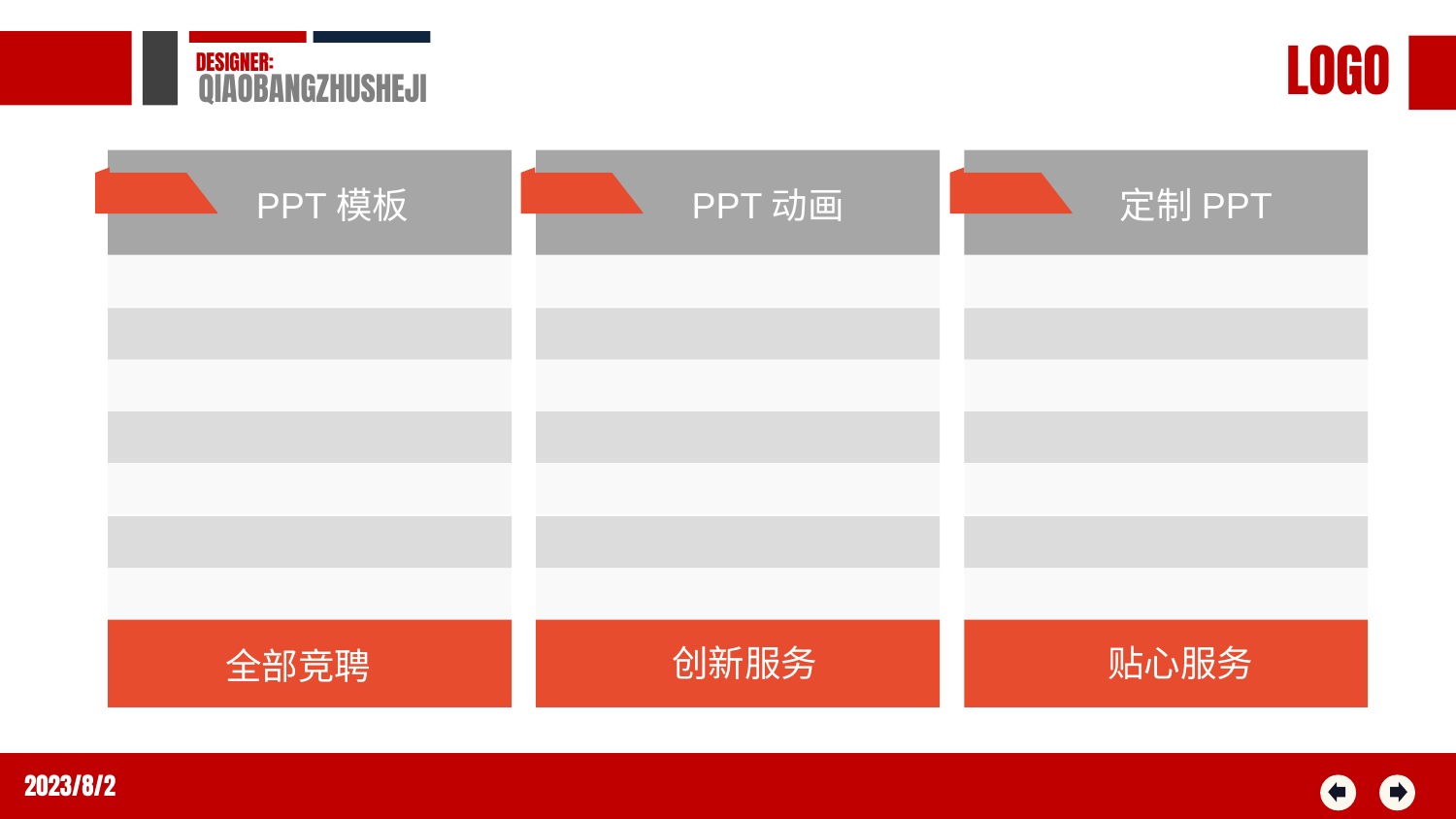

LOGO
DESIGNER:
QIAOBANGZHUSHEJI

PPT模板

PPT动画

定制PPT

全部竞聘

创新服务

贴心服务
2023/8/2